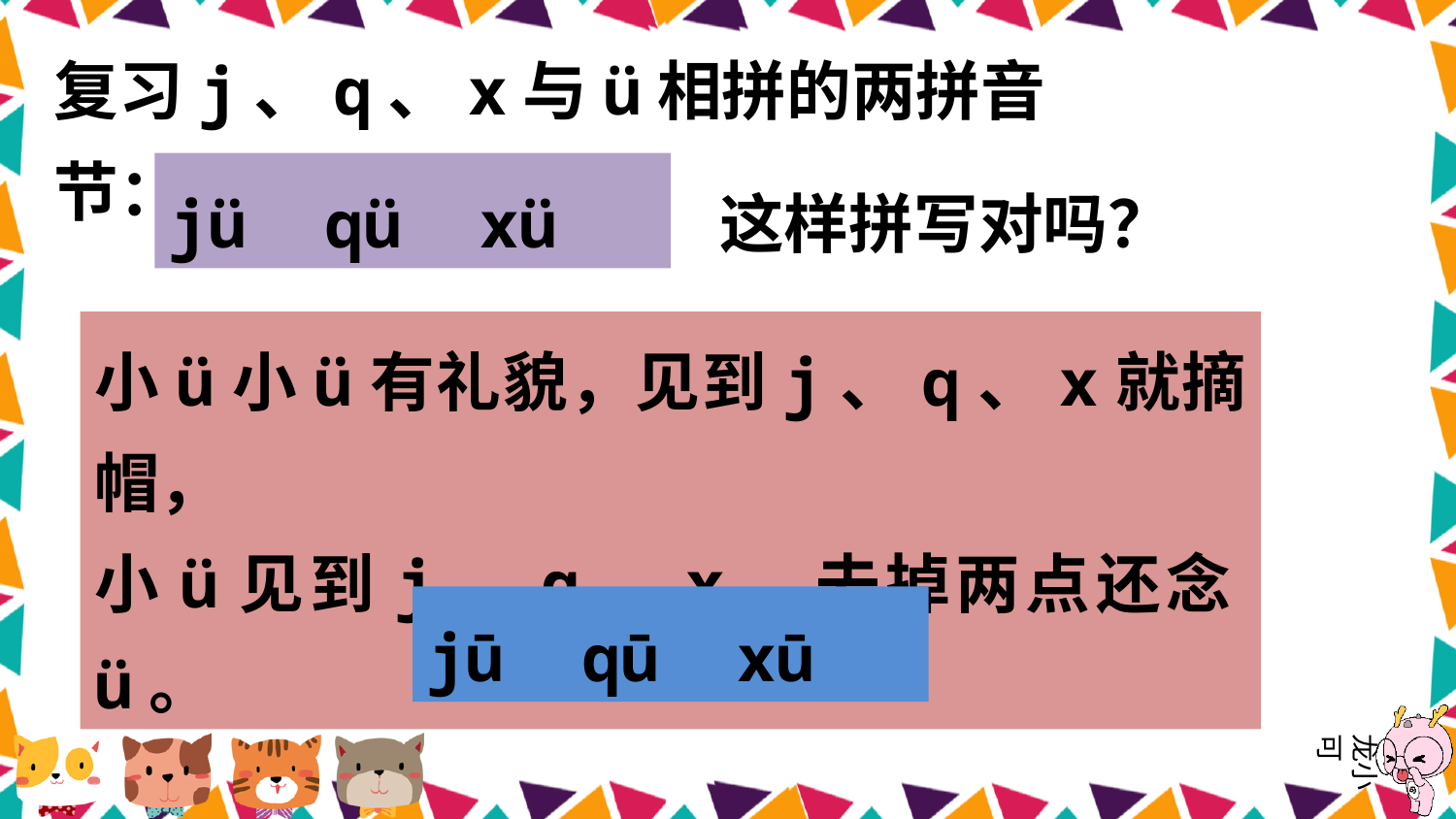

复习j、q、x与ü相拼的两拼音节：
jü  qü  xü
这样拼写对吗？
小ü小ü有礼貌，见到j、q、x就摘帽，
小ü见到j、q、x，去掉两点还念ü。
jū  qū  xū